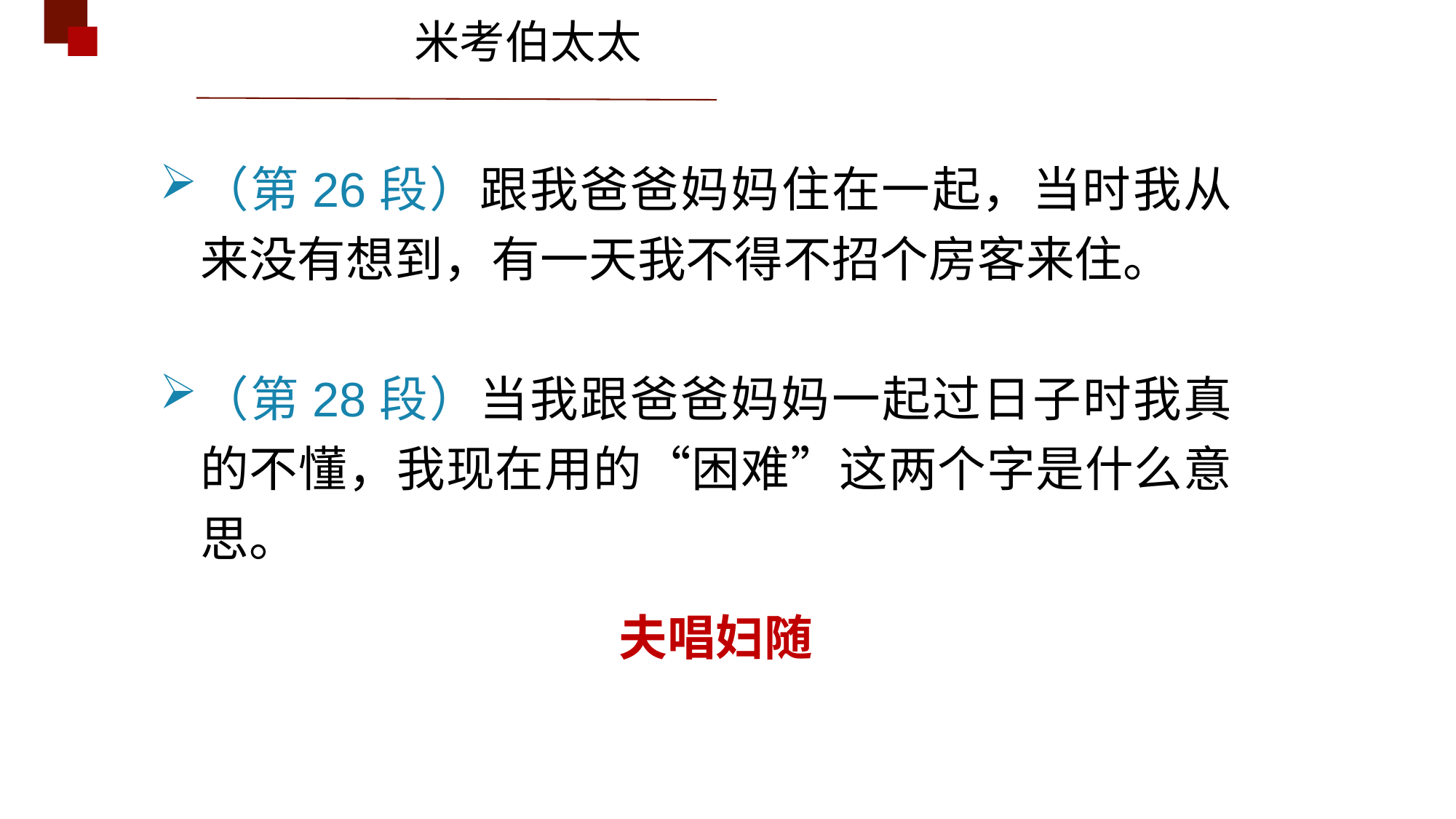

米考伯太太
（第26段）跟我爸爸妈妈住在一起，当时我从来没有想到，有一天我不得不招个房客来住。

（第28段）当我跟爸爸妈妈一起过日子时我真的不懂，我现在用的“困难”这两个字是什么意思。
夫唱妇随